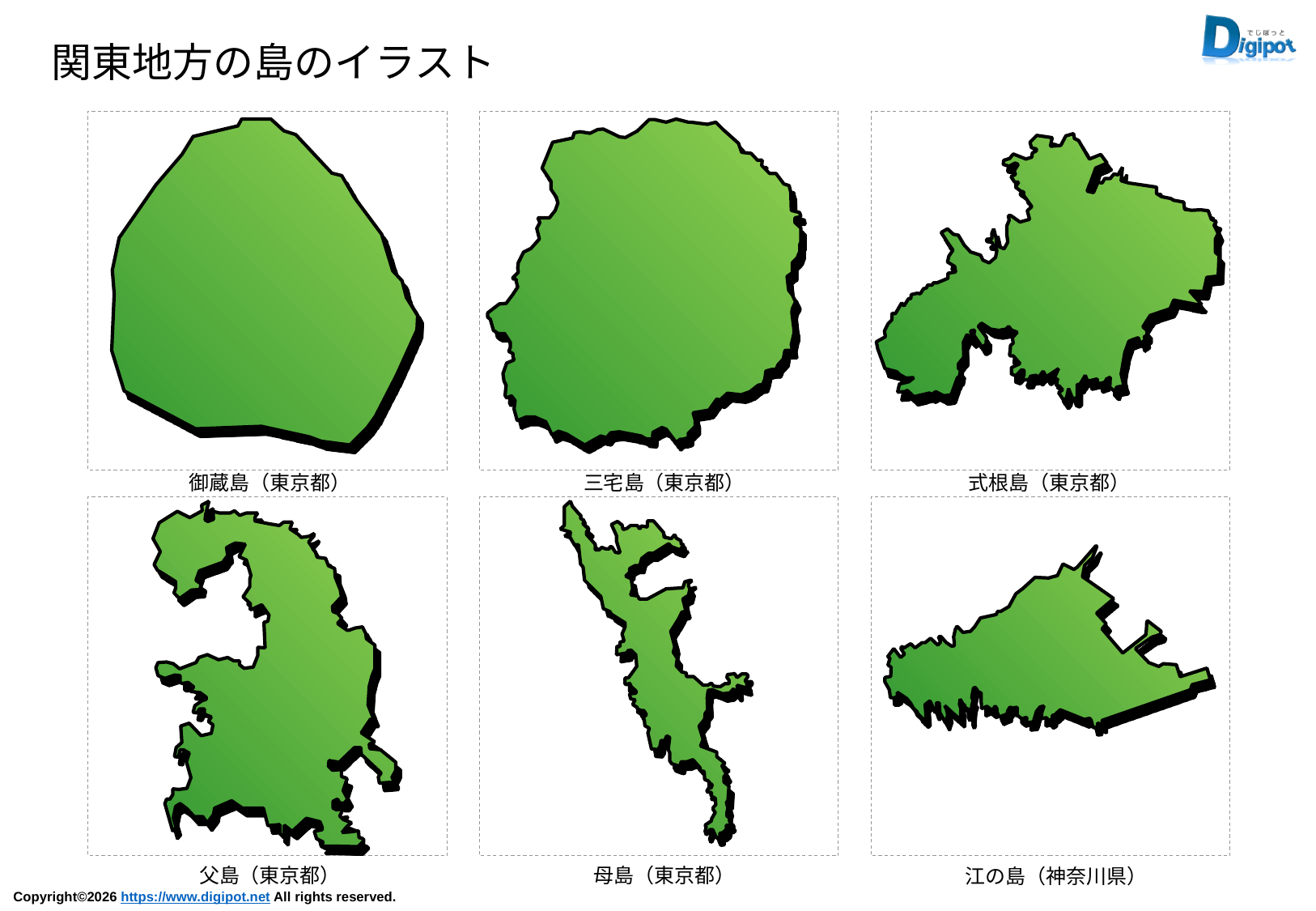

関東地方の島のイラスト

御蔵島（東京都）
三宅島（東京都）
式根島（東京都）

父島（東京都）
母島（東京都）
江の島（神奈川県）